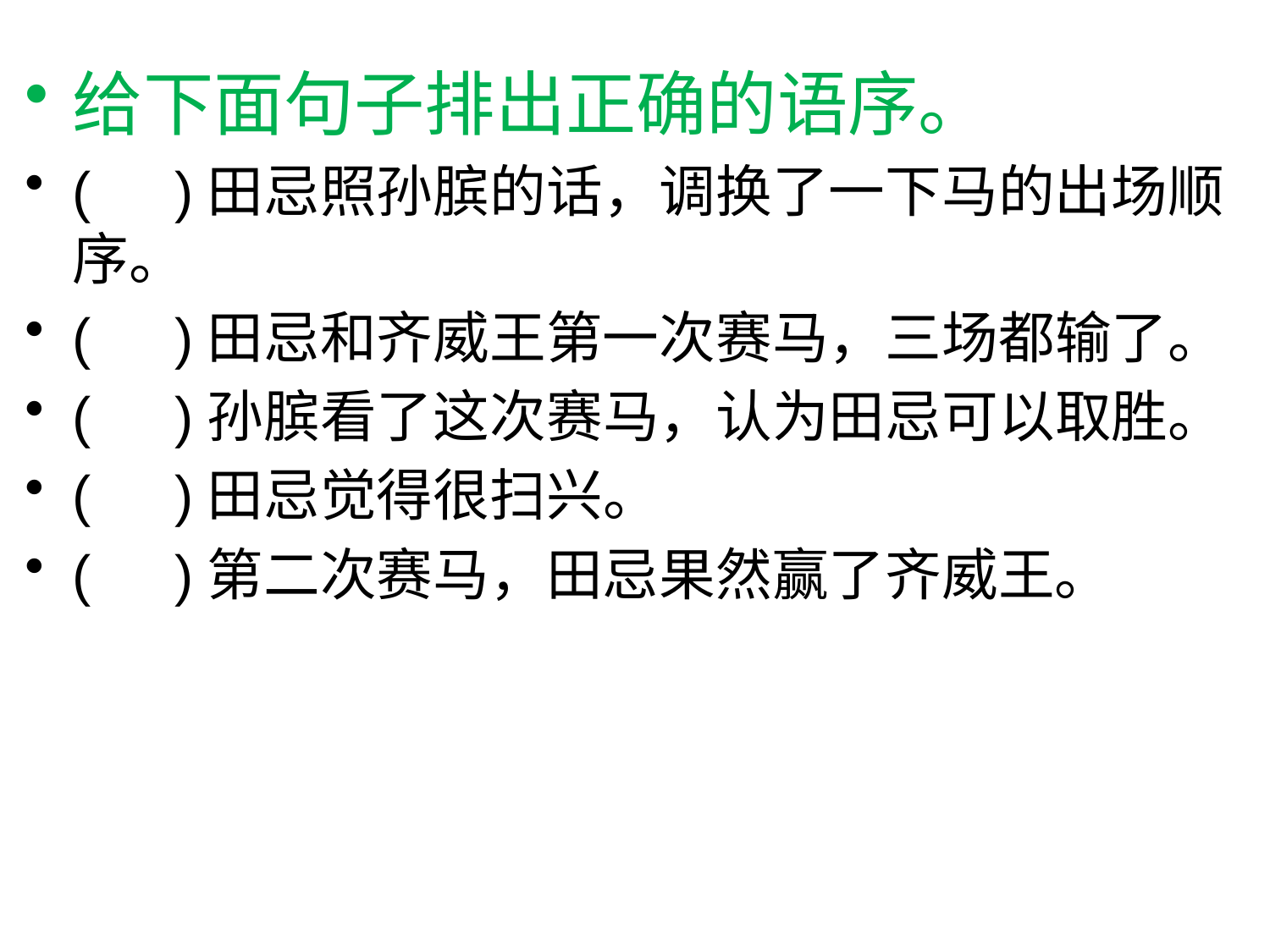

给下面句子排出正确的语序。
(　)田忌照孙膑的话，调换了一下马的出场顺序。
(　)田忌和齐威王第一次赛马，三场都输了。
(　)孙膑看了这次赛马，认为田忌可以取胜。
(　)田忌觉得很扫兴。
(　)第二次赛马，田忌果然赢了齐威王。